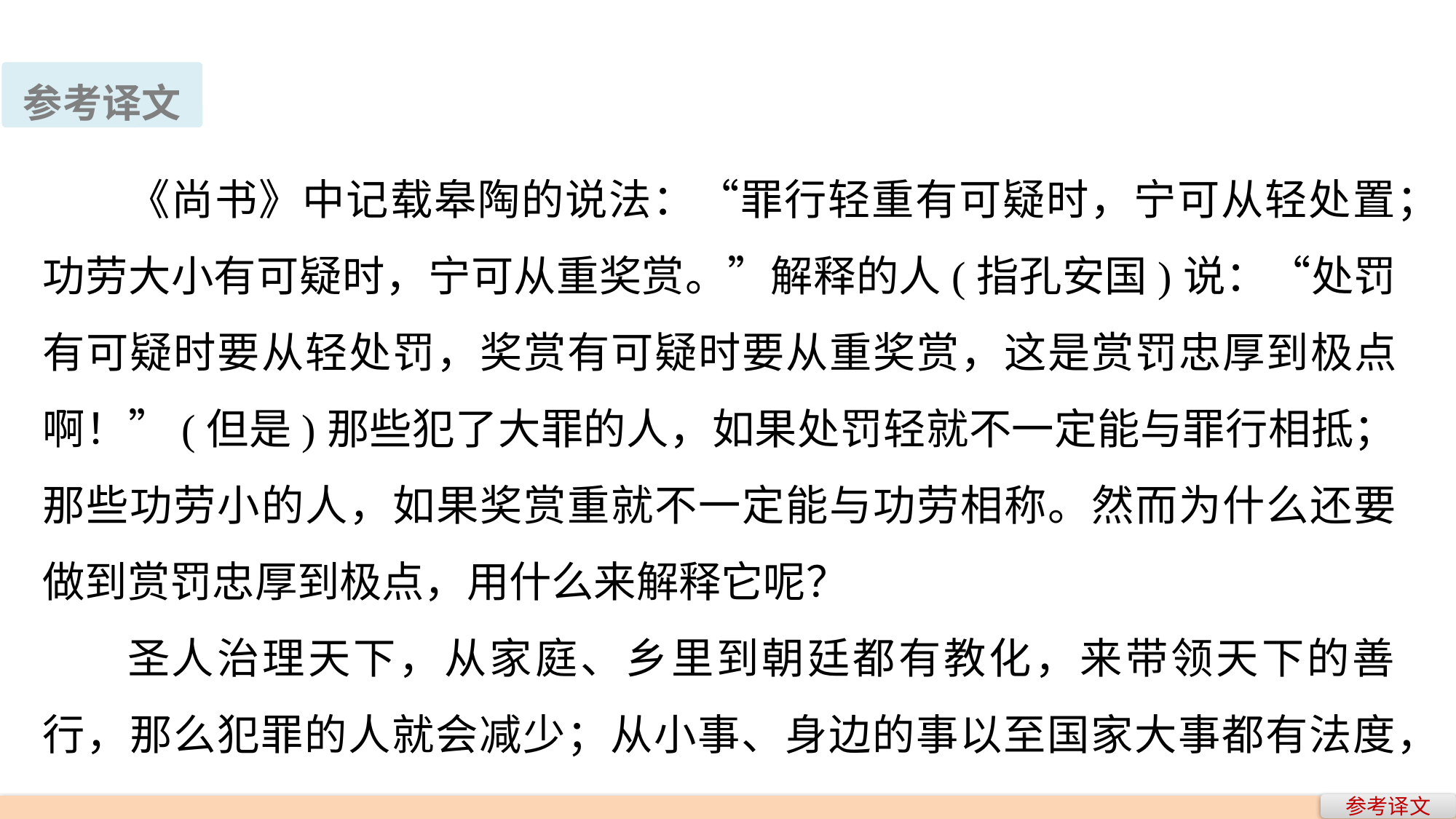

参考译文
《尚书》中记载皋陶的说法：“罪行轻重有可疑时，宁可从轻处置；功劳大小有可疑时，宁可从重奖赏。”解释的人(指孔安国)说：“处罚有可疑时要从轻处罚，奖赏有可疑时要从重奖赏，这是赏罚忠厚到极点啊！”(但是)那些犯了大罪的人，如果处罚轻就不一定能与罪行相抵；那些功劳小的人，如果奖赏重就不一定能与功劳相称。然而为什么还要做到赏罚忠厚到极点，用什么来解释它呢？
圣人治理天下，从家庭、乡里到朝廷都有教化，来带领天下的善行，那么犯罪的人就会减少；从小事、身边的事以至国家大事都有法度，
参考译文